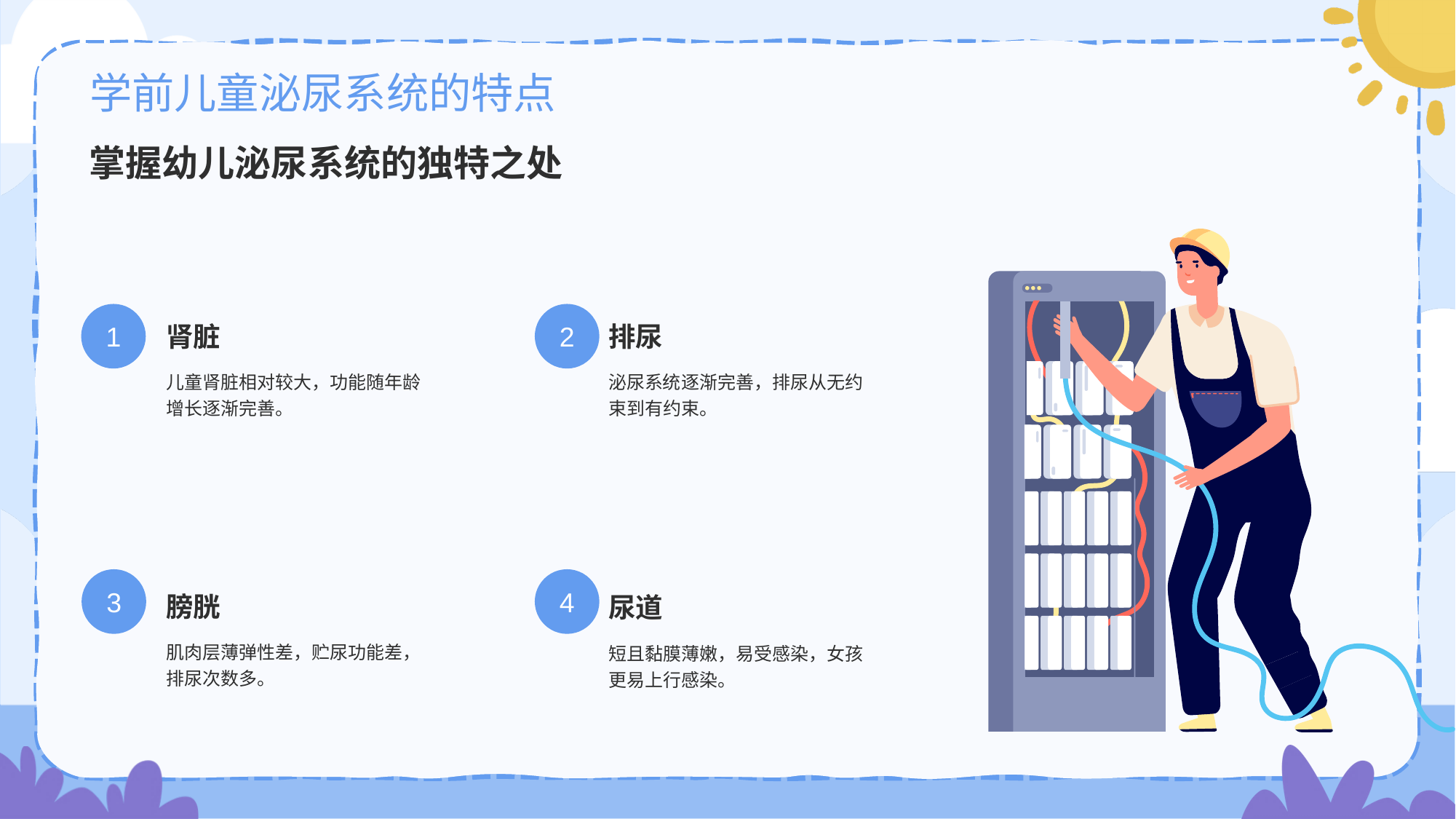

# 学前儿童泌尿系统的特点
掌握幼儿泌尿系统的独特之处

肾脏
1
儿童肾脏相对较大，功能随年龄增长逐渐完善。
排尿
2
泌尿系统逐渐完善，排尿从无约束到有约束。
膀胱
3
肌肉层薄弹性差，贮尿功能差，排尿次数多。
尿道
4
短且黏膜薄嫩，易受感染，女孩更易上行感染。